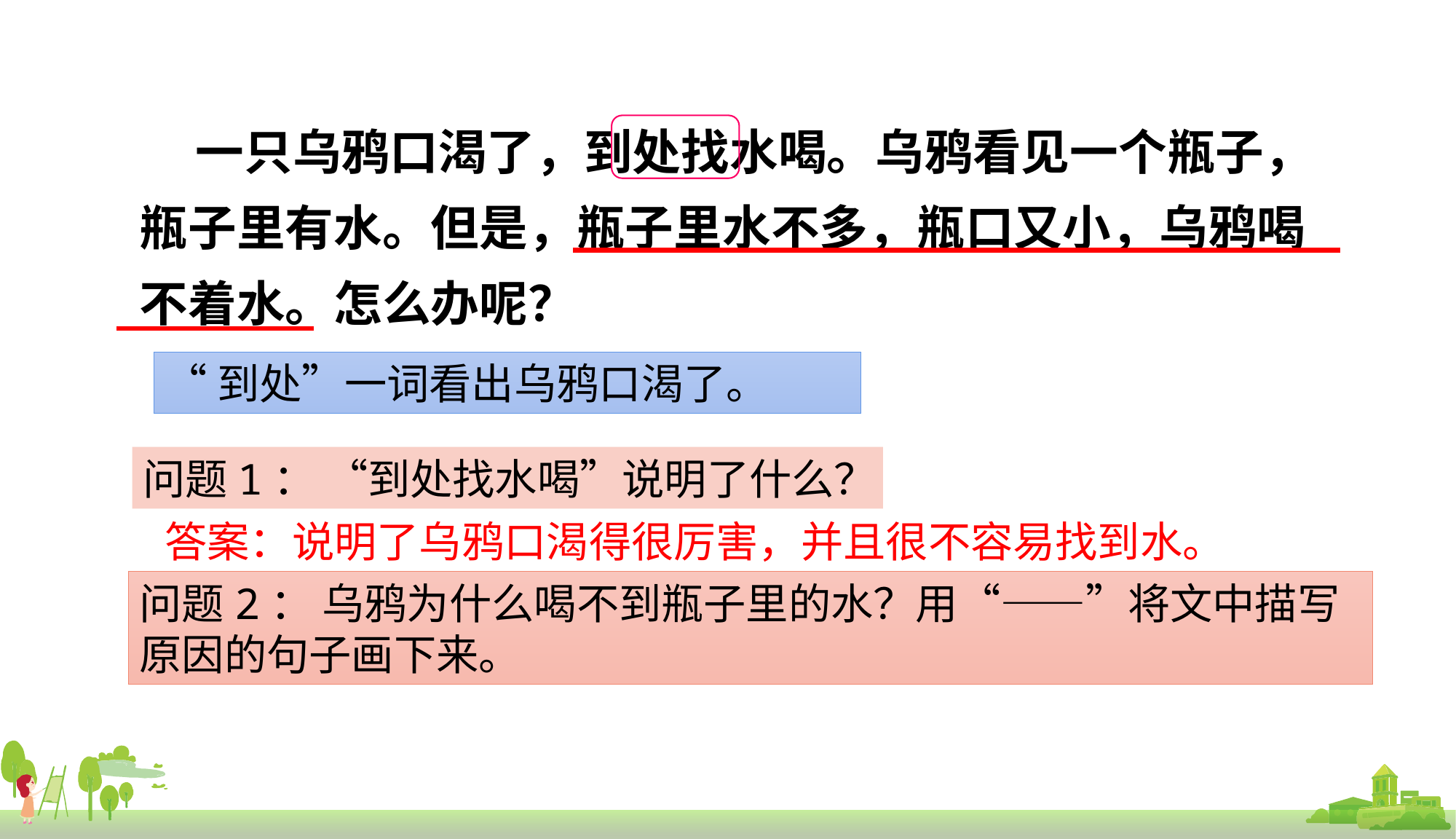

一只乌鸦口渴了，到处找水喝。乌鸦看见一个瓶子，瓶子里有水。但是，瓶子里水不多，瓶口又小，乌鸦喝不着水。怎么办呢？

“到处”一词看出乌鸦口渴了。
问题1： “到处找水喝”说明了什么？
答案：说明了乌鸦口渴得很厉害，并且很不容易找到水。
问题2： 乌鸦为什么喝不到瓶子里的水？用“——”将文中描写原因的句子画下来。